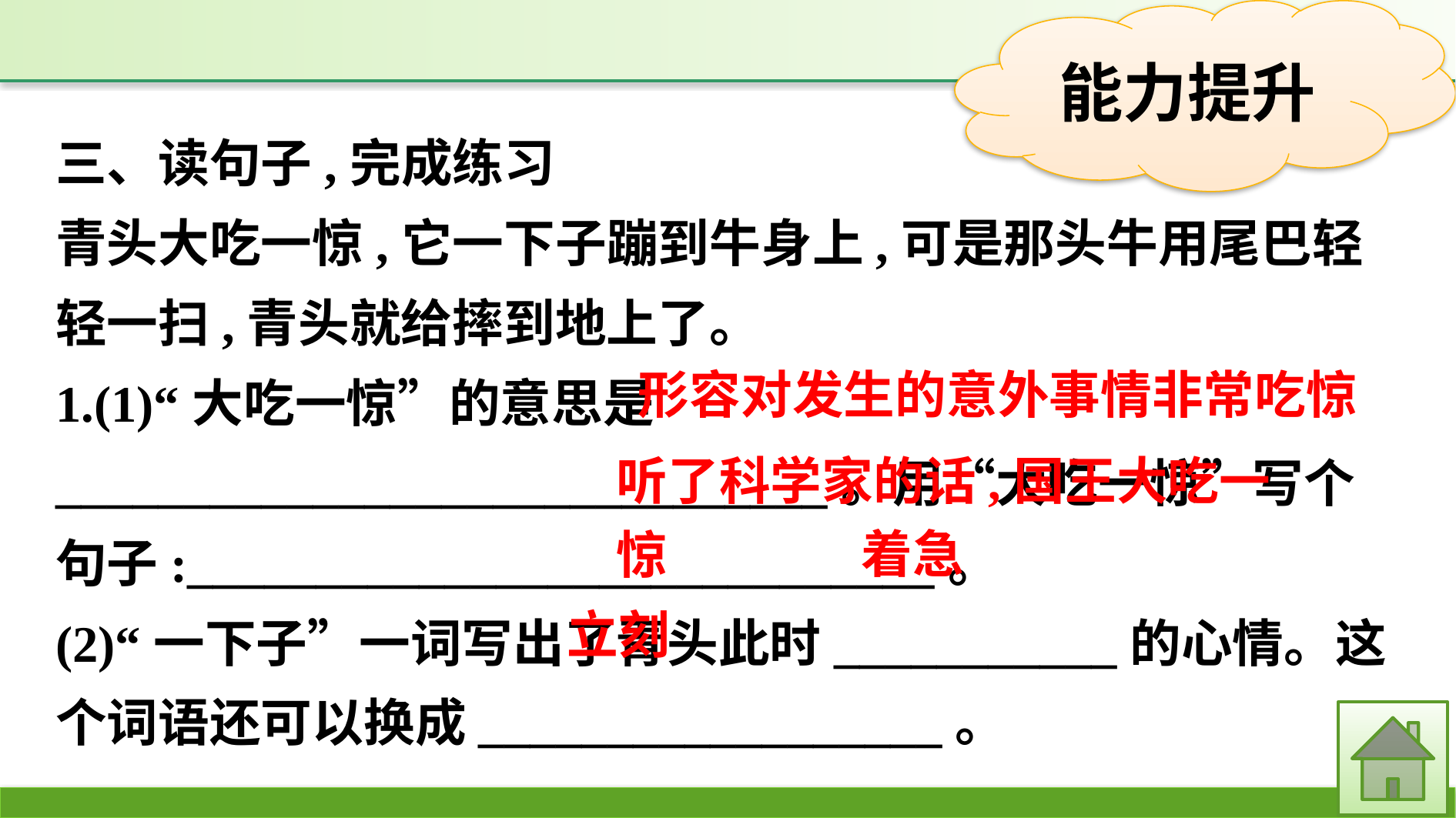

三、读句子,完成练习
青头大吃一惊,它一下子蹦到牛身上,可是那头牛用尾巴轻轻一扫,青头就给摔到地上了。
1.(1)“大吃一惊”的意思是______________________________。用“大吃一惊”写个句子:_____________________________。
(2)“一下子”一词写出了青头此时___________的心情。这个词语还可以换成__________________。
形容对发生的意外事情非常吃惊
听了科学家的话,国王大吃一惊
着急
立刻